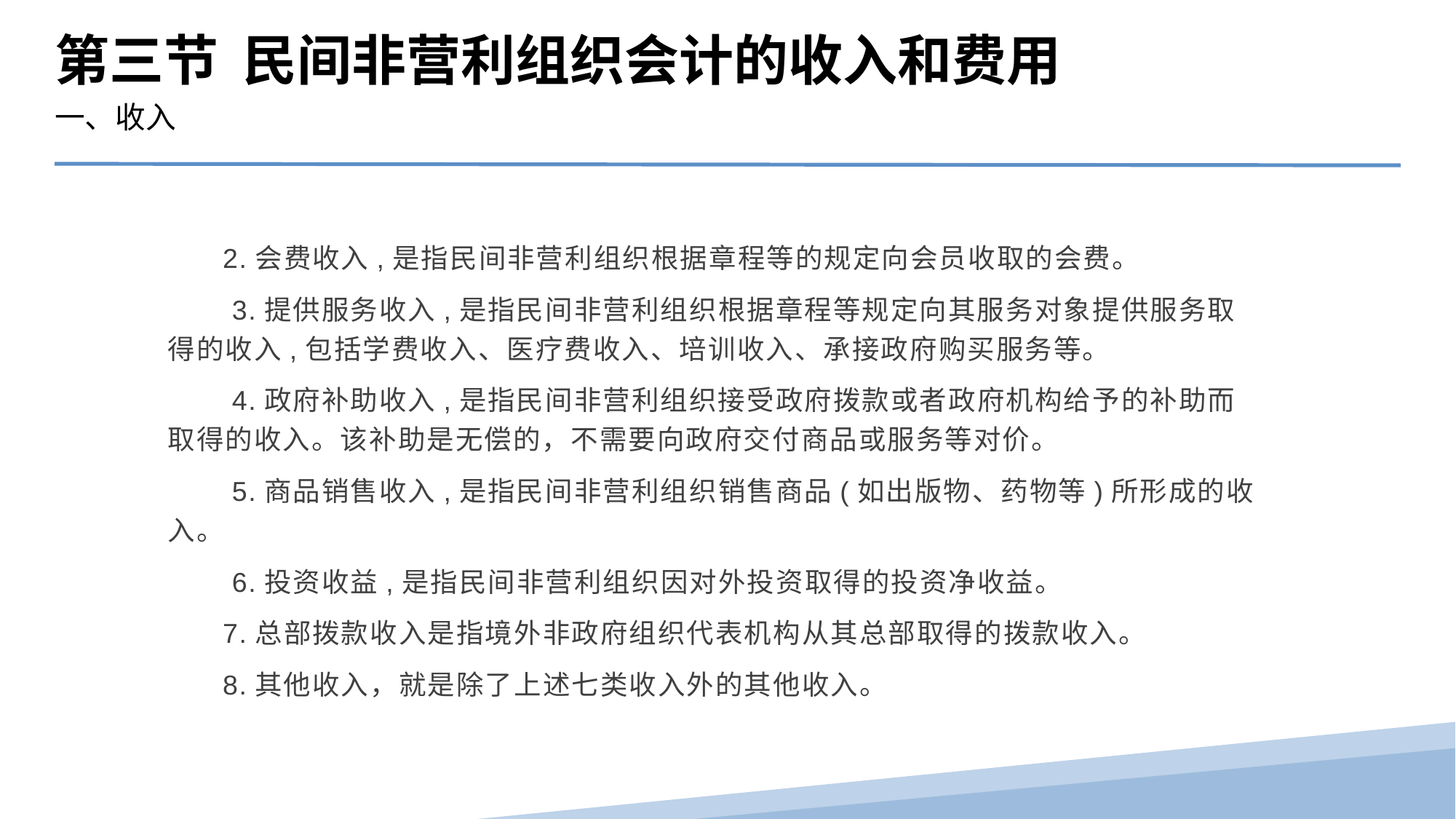

第三节  民间非营利组织会计的收入和费用
一、收入
      2.会费收入,是指民间非营利组织根据章程等的规定向会员收取的会费。
　　3.提供服务收入,是指民间非营利组织根据章程等规定向其服务对象提供服务取得的收入,包括学费收入、医疗费收入、培训收入、承接政府购买服务等。
　　4.政府补助收入,是指民间非营利组织接受政府拨款或者政府机构给予的补助而取得的收入。该补助是无偿的，不需要向政府交付商品或服务等对价。
　　5.商品销售收入,是指民间非营利组织销售商品(如出版物、药物等)所形成的收入。
　　6.投资收益,是指民间非营利组织因对外投资取得的投资净收益。
      7.总部拨款收入是指境外非政府组织代表机构从其总部取得的拨款收入。
      8.其他收入，就是除了上述七类收入外的其他收入。